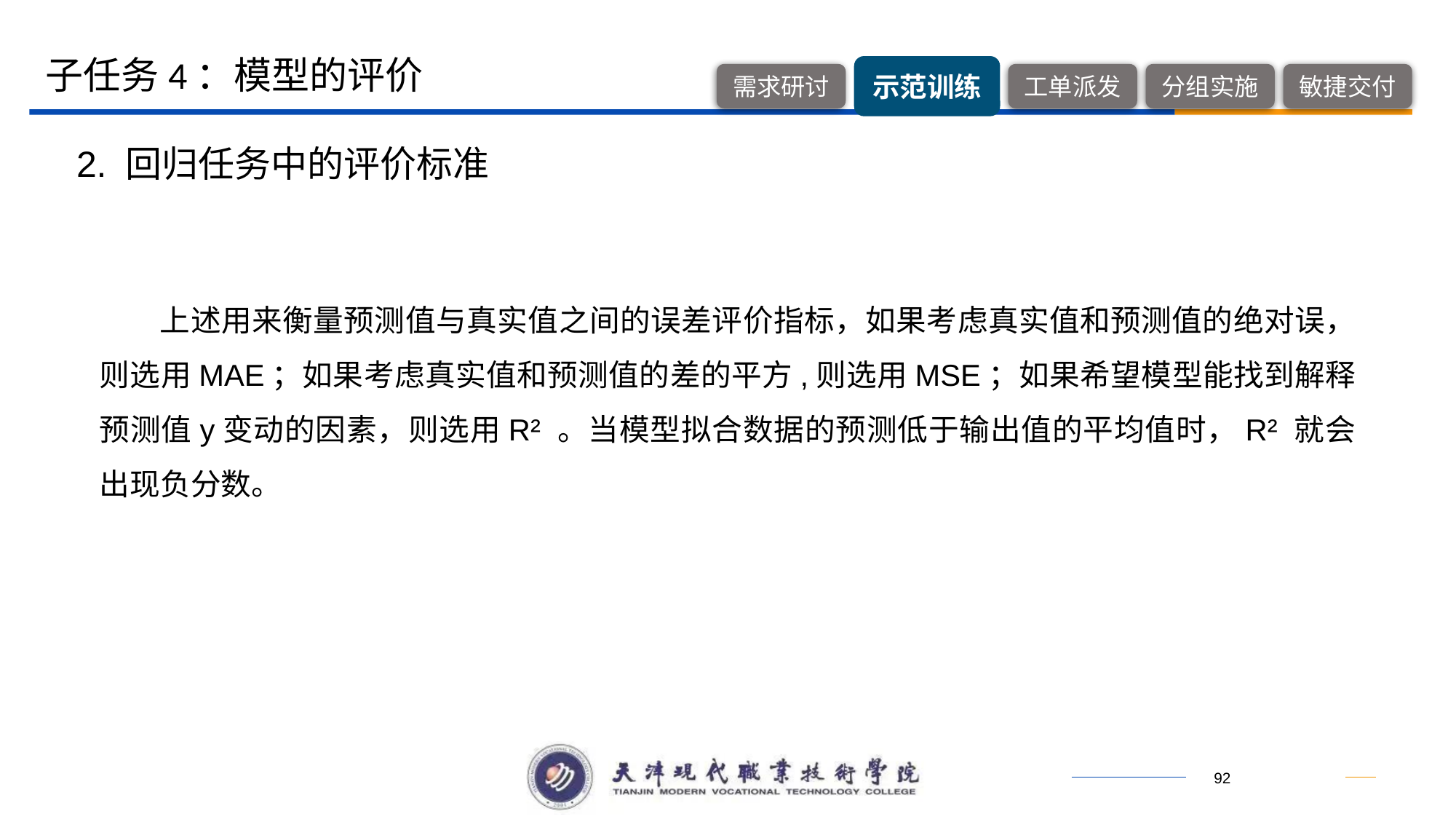

子任务4：模型的评价

2. 回归任务中的评价标准

   上述用来衡量预测值与真实值之间的误差评价指标，如果考虑真实值和预测值的绝对误，则选用MAE；如果考虑真实值和预测值的差的平方,则选用MSE；如果希望模型能找到解释预测值y变动的因素，则选用R² 。当模型拟合数据的预测低于输出值的平均值时，R² 就会出现负分数。